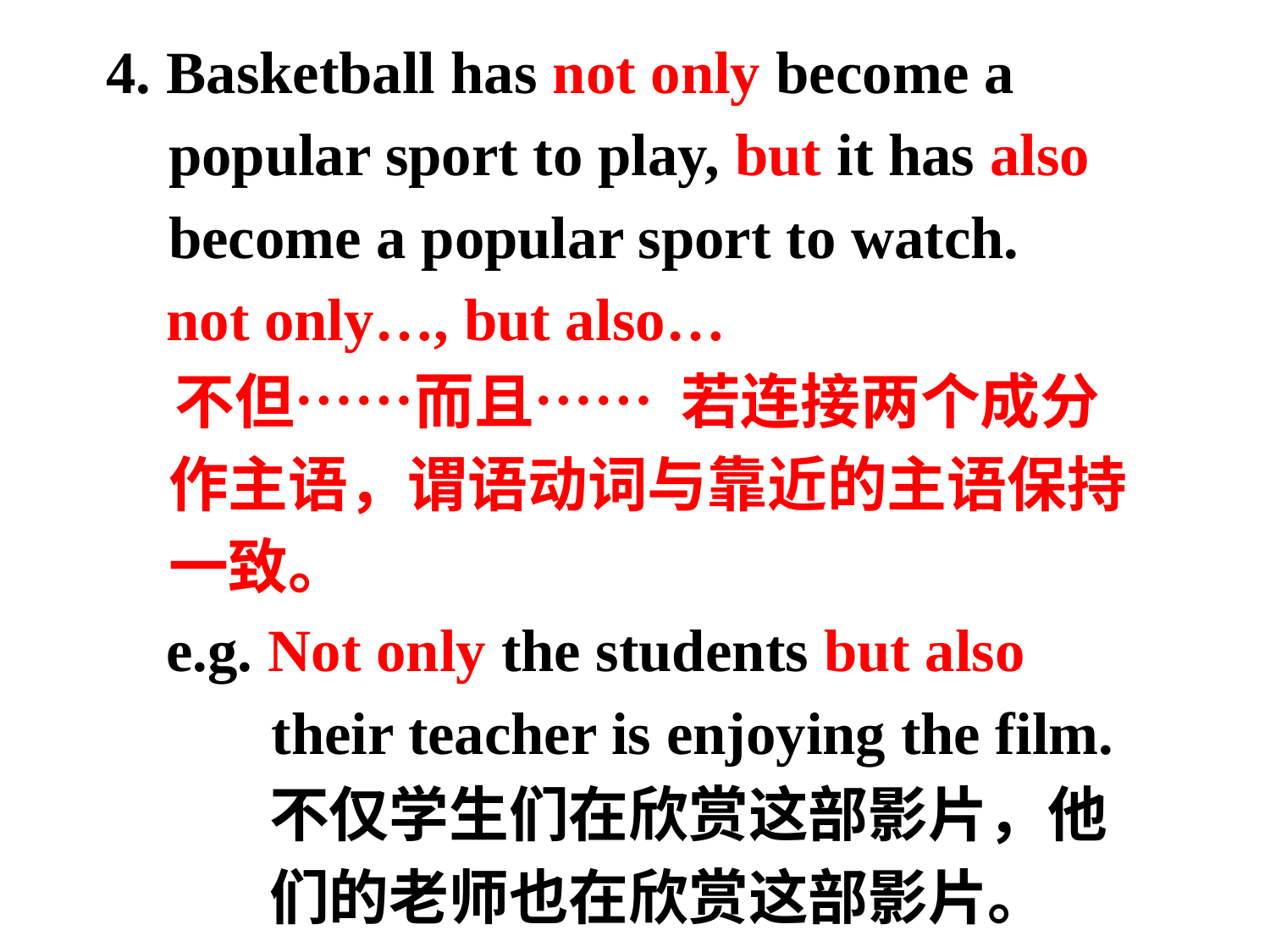

4. Basketball has not only become a popular sport to play, but it has also become a popular sport to watch.
    not only…, but also…
    不但……而且……  若连接两个成分作主语，谓语动词与靠近的主语保持一致。
    e.g. Not only the students but also
           their teacher is enjoying the film.
           不仅学生们在欣赏这部影片，他
           们的老师也在欣赏这部影片。